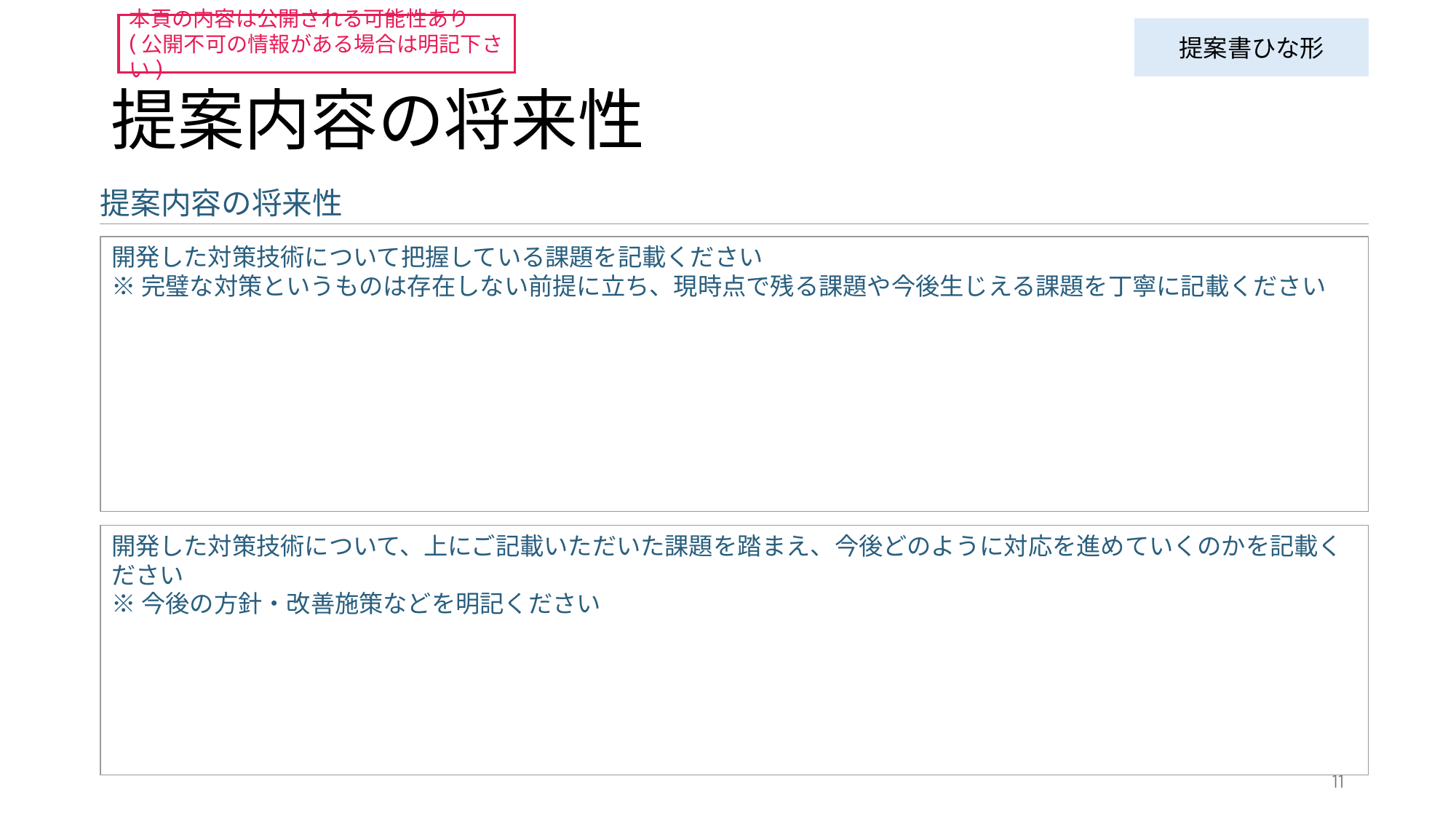

本頁の内容は公開される可能性あり
(公開不可の情報がある場合は明記下さい)
提案書ひな形
# 提案内容の将来性
提案内容の将来性
開発した対策技術について把握している課題を記載ください
※完璧な対策というものは存在しない前提に立ち、現時点で残る課題や今後生じえる課題を丁寧に記載ください
開発した対策技術について、上にご記載いただいた課題を踏まえ、今後どのように対応を進めていくのかを記載ください
※今後の方針・改善施策などを明記ください